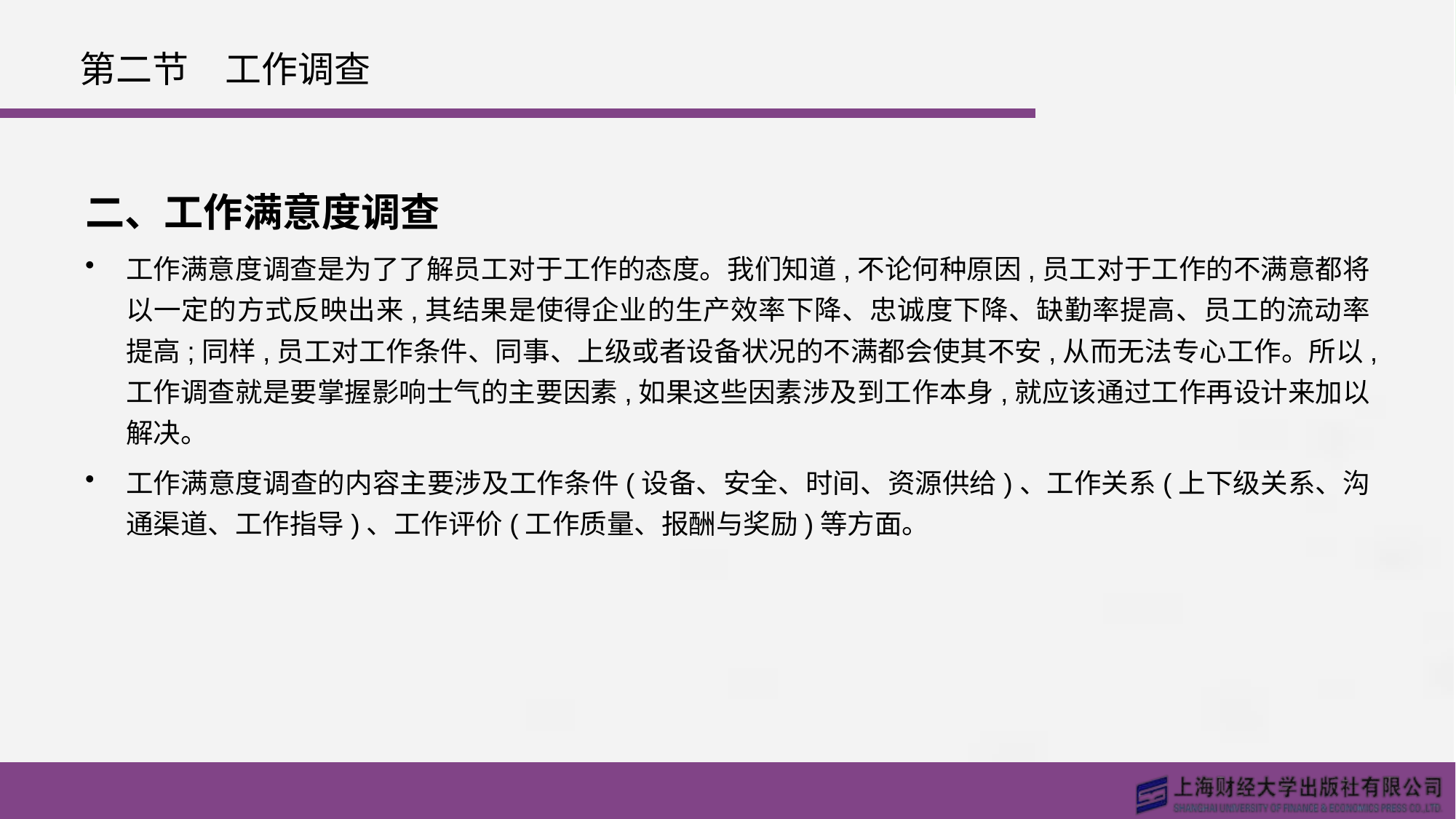

# 第二节　工作调查
二、工作满意度调查
工作满意度调查是为了了解员工对于工作的态度。我们知道,不论何种原因,员工对于工作的不满意都将以一定的方式反映出来,其结果是使得企业的生产效率下降、忠诚度下降、缺勤率提高、员工的流动率提高;同样,员工对工作条件、同事、上级或者设备状况的不满都会使其不安,从而无法专心工作。所以,工作调查就是要掌握影响士气的主要因素,如果这些因素涉及到工作本身,就应该通过工作再设计来加以解决。
工作满意度调查的内容主要涉及工作条件(设备、安全、时间、资源供给)、工作关系(上下级关系、沟通渠道、工作指导)、工作评价(工作质量、报酬与奖励)等方面。